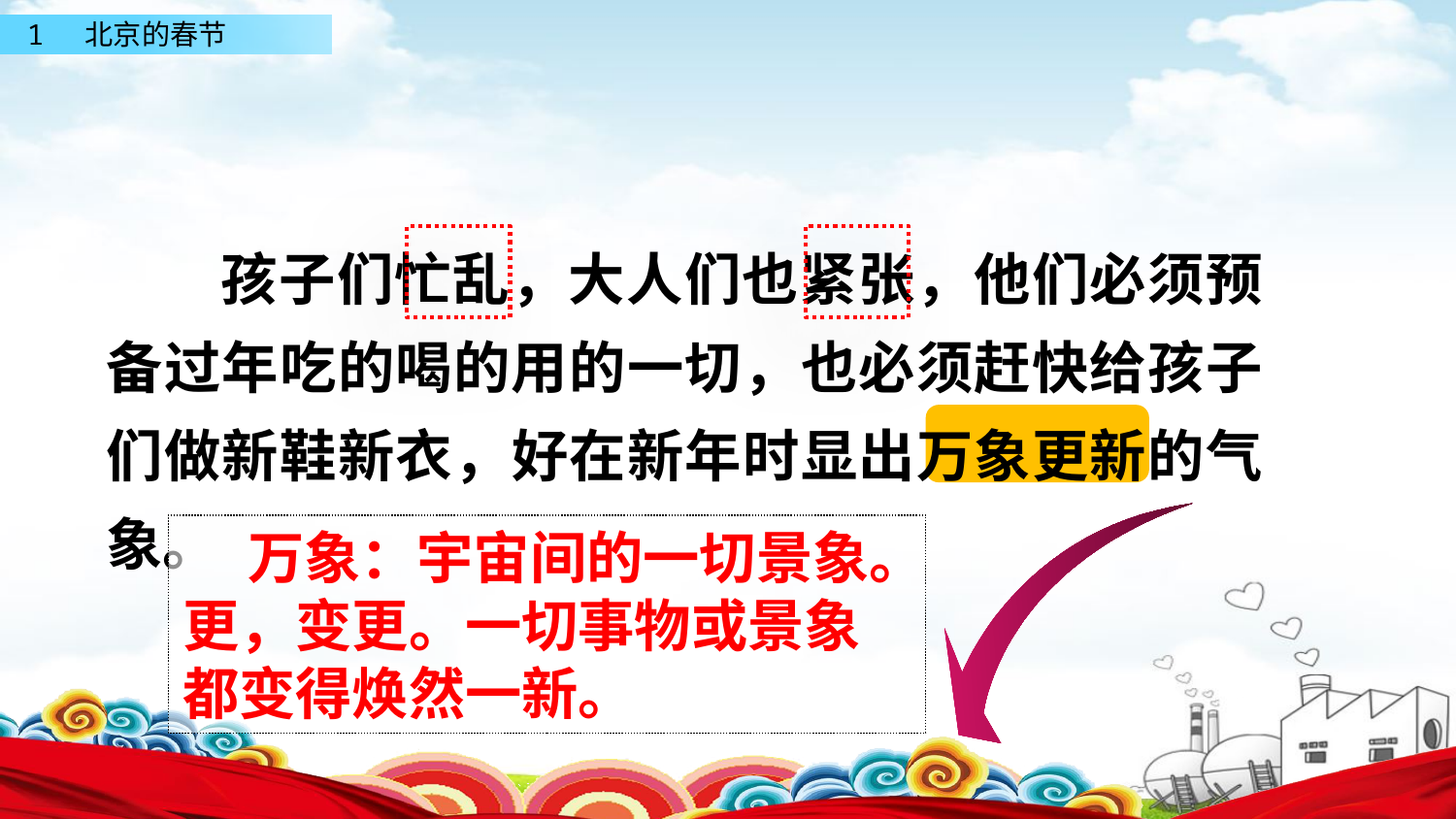

孩子们忙乱，大人们也紧张，他们必须预备过年吃的喝的用的一切，也必须赶快给孩子们做新鞋新衣，好在新年时显出万象更新的气象。

    万象：宇宙间的一切景象。更，变更。一切事物或景象都变得焕然一新。